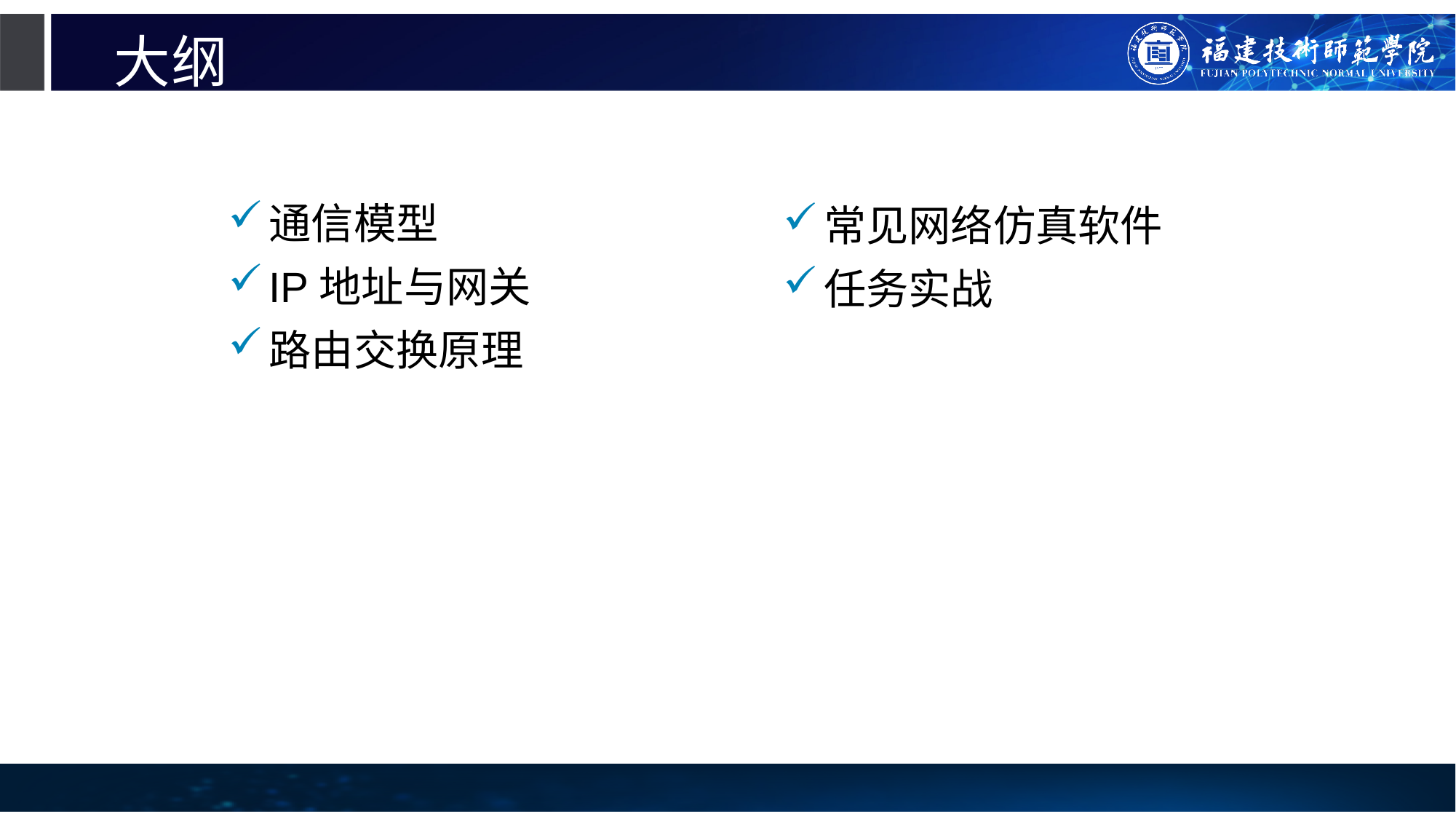

# 大纲
通信模型
IP地址与网关
路由交换原理

常见网络仿真软件
任务实战